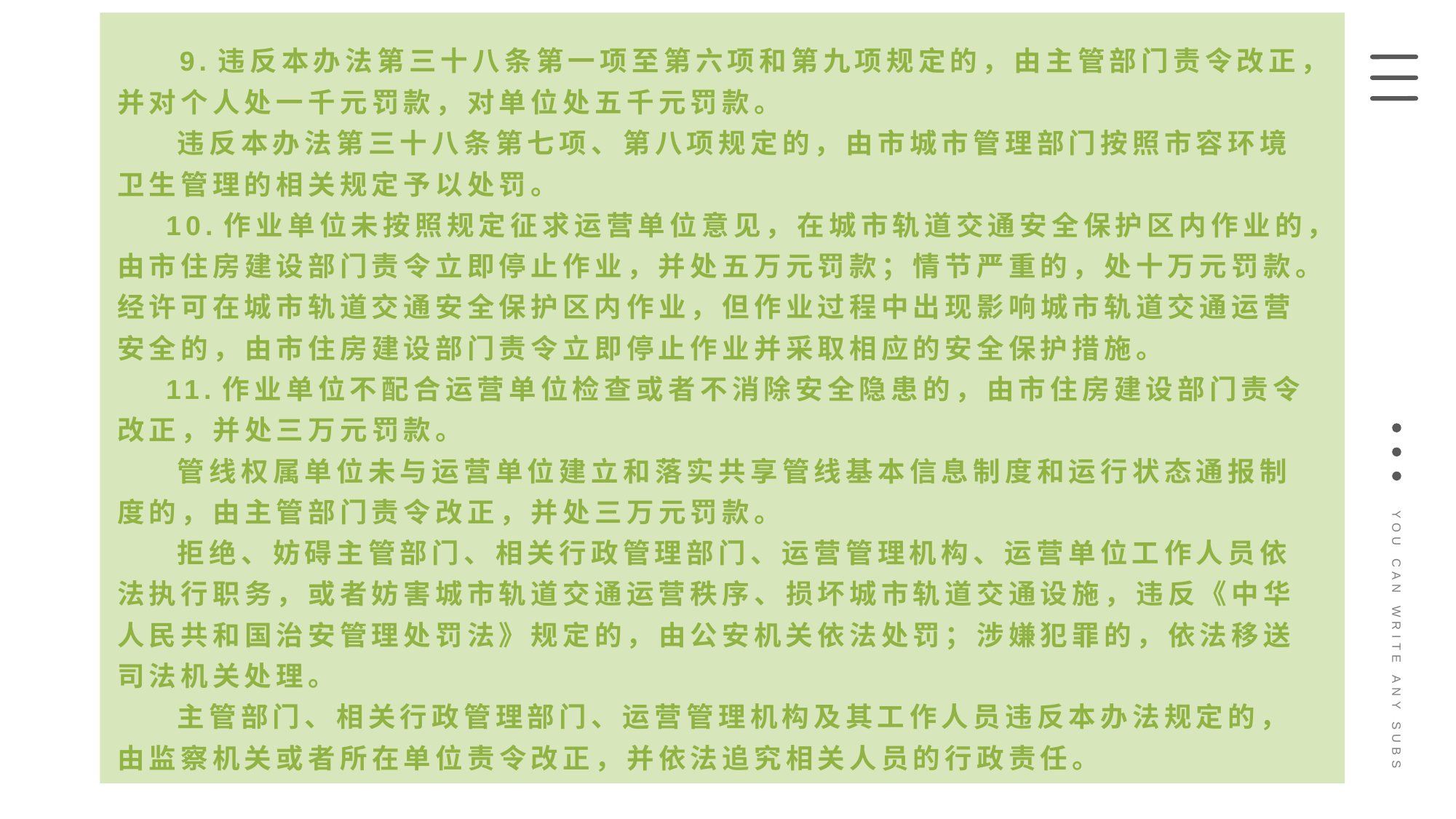

9.违反本办法第三十八条第一项至第六项和第九项规定的，由主管部门责令改正，并对个人处一千元罚款，对单位处五千元罚款。
     违反本办法第三十八条第七项、第八项规定的，由市城市管理部门按照市容环境卫生管理的相关规定予以处罚。
    10.作业单位未按照规定征求运营单位意见，在城市轨道交通安全保护区内作业的，由市住房建设部门责令立即停止作业，并处五万元罚款；情节严重的，处十万元罚款。经许可在城市轨道交通安全保护区内作业，但作业过程中出现影响城市轨道交通运营安全的，由市住房建设部门责令立即停止作业并采取相应的安全保护措施。
    11.作业单位不配合运营单位检查或者不消除安全隐患的，由市住房建设部门责令改正，并处三万元罚款。
     管线权属单位未与运营单位建立和落实共享管线基本信息制度和运行状态通报制度的，由主管部门责令改正，并处三万元罚款。
     拒绝、妨碍主管部门、相关行政管理部门、运营管理机构、运营单位工作人员依法执行职务，或者妨害城市轨道交通运营秩序、损坏城市轨道交通设施，违反《中华人民共和国治安管理处罚法》规定的，由公安机关依法处罚；涉嫌犯罪的，依法移送司法机关处理。
     主管部门、相关行政管理部门、运营管理机构及其工作人员违反本办法规定的，由监察机关或者所在单位责令改正，并依法追究相关人员的行政责任。

YOU CAN WRITE ANY SUBS